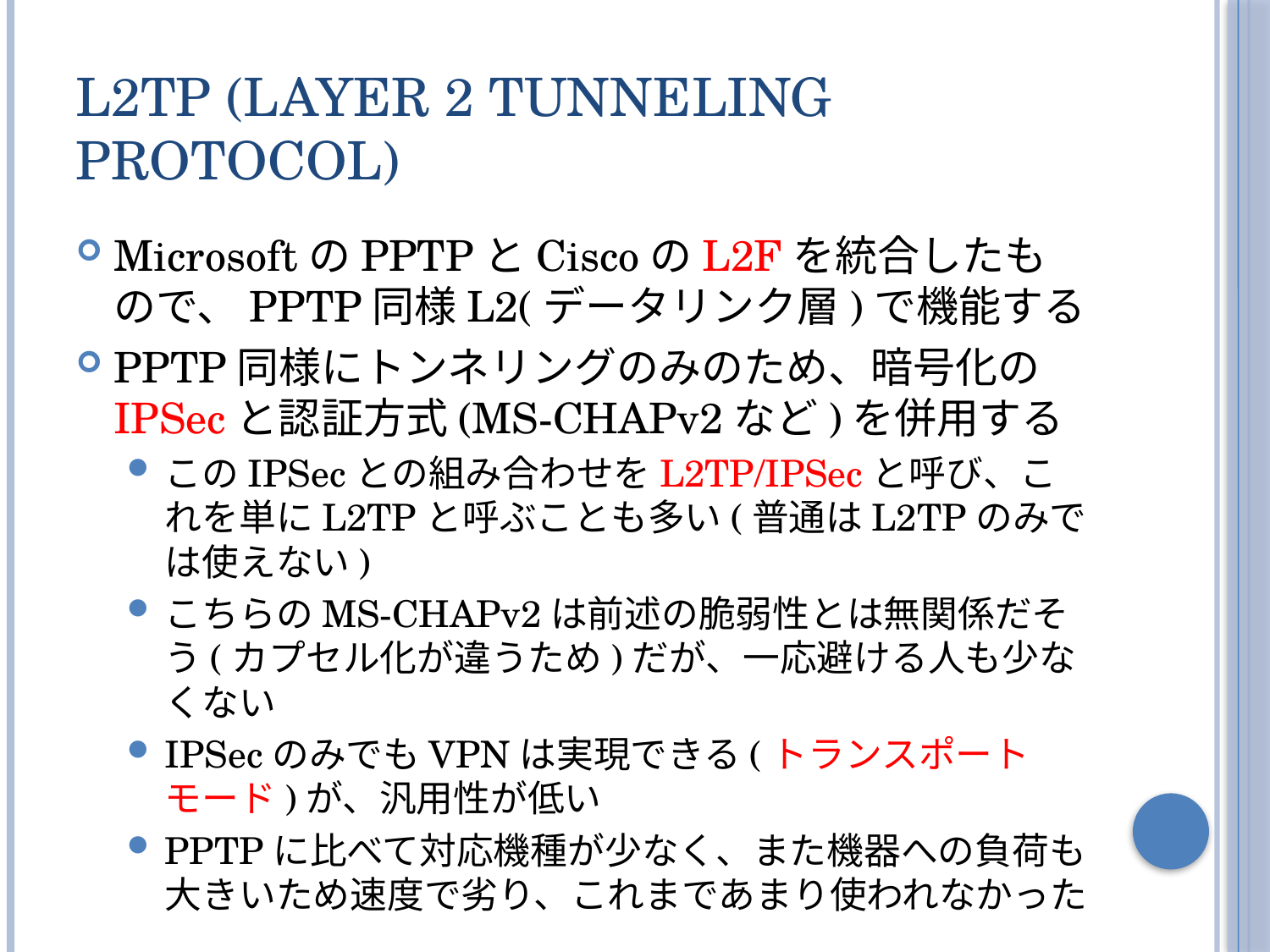

# L2TP (Layer 2 Tunneling Protocol)
MicrosoftのPPTPとCiscoのL2Fを統合したもので、PPTP同様L2(データリンク層)で機能する
PPTP同様にトンネリングのみのため、暗号化のIPSecと認証方式(MS-CHAPv2など)を併用する
このIPSecとの組み合わせをL2TP/IPSecと呼び、これを単にL2TPと呼ぶことも多い(普通はL2TPのみでは使えない)
こちらのMS-CHAPv2は前述の脆弱性とは無関係だそう(カプセル化が違うため)だが、一応避ける人も少なくない
IPSecのみでもVPNは実現できる(トランスポートモード)が、汎用性が低い
PPTPに比べて対応機種が少なく、また機器への負荷も大きいため速度で劣り、これまであまり使われなかった